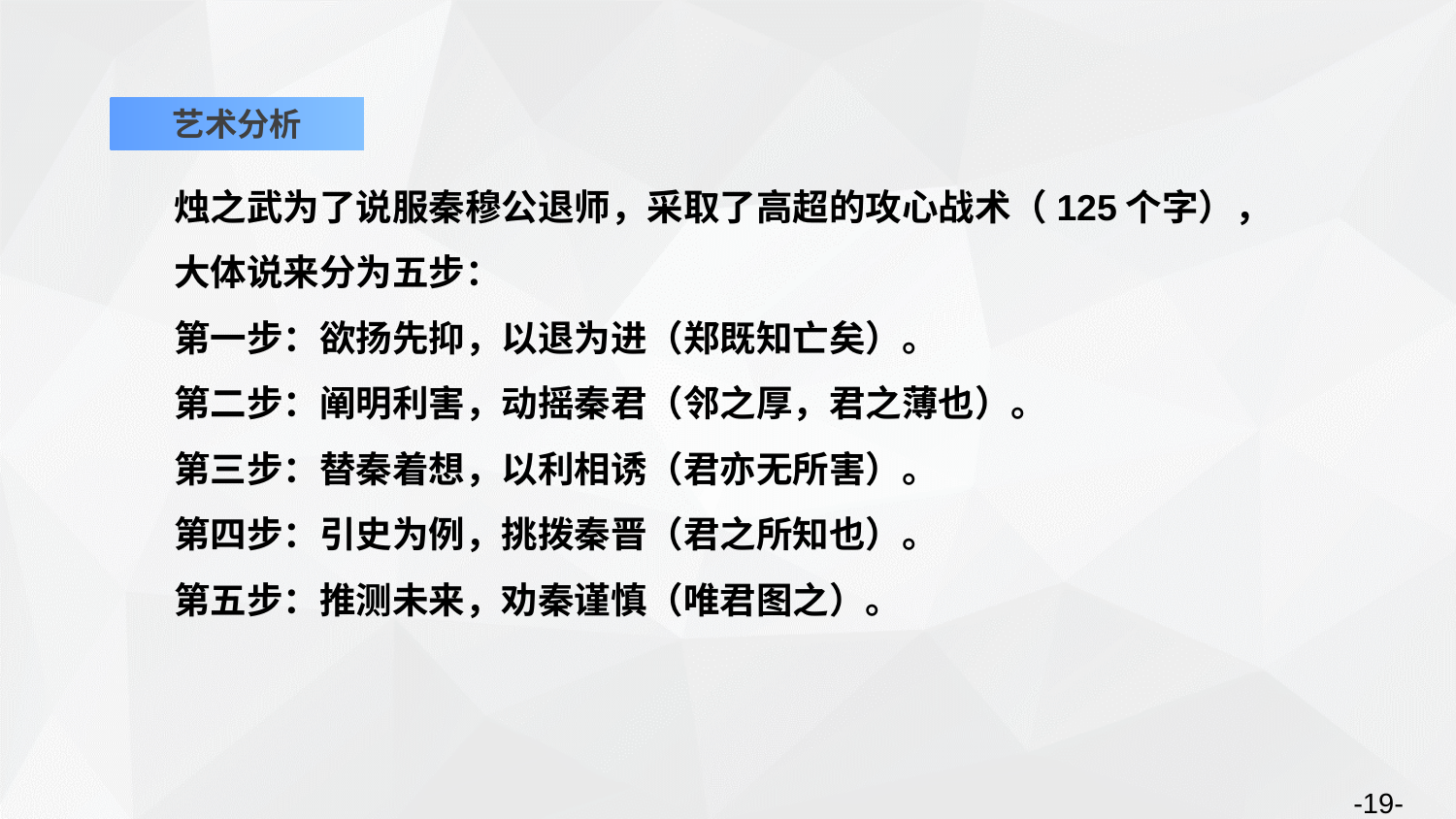

艺术分析
烛之武为了说服秦穆公退师，采取了高超的攻心战术（125个字），大体说来分为五步：
第一步：欲扬先抑，以退为进（郑既知亡矣）。
第二步：阐明利害，动摇秦君（邻之厚，君之薄也）。
第三步：替秦着想，以利相诱（君亦无所害）。
第四步：引史为例，挑拨秦晋（君之所知也）。
第五步：推测未来，劝秦谨慎（唯君图之）。
-19-